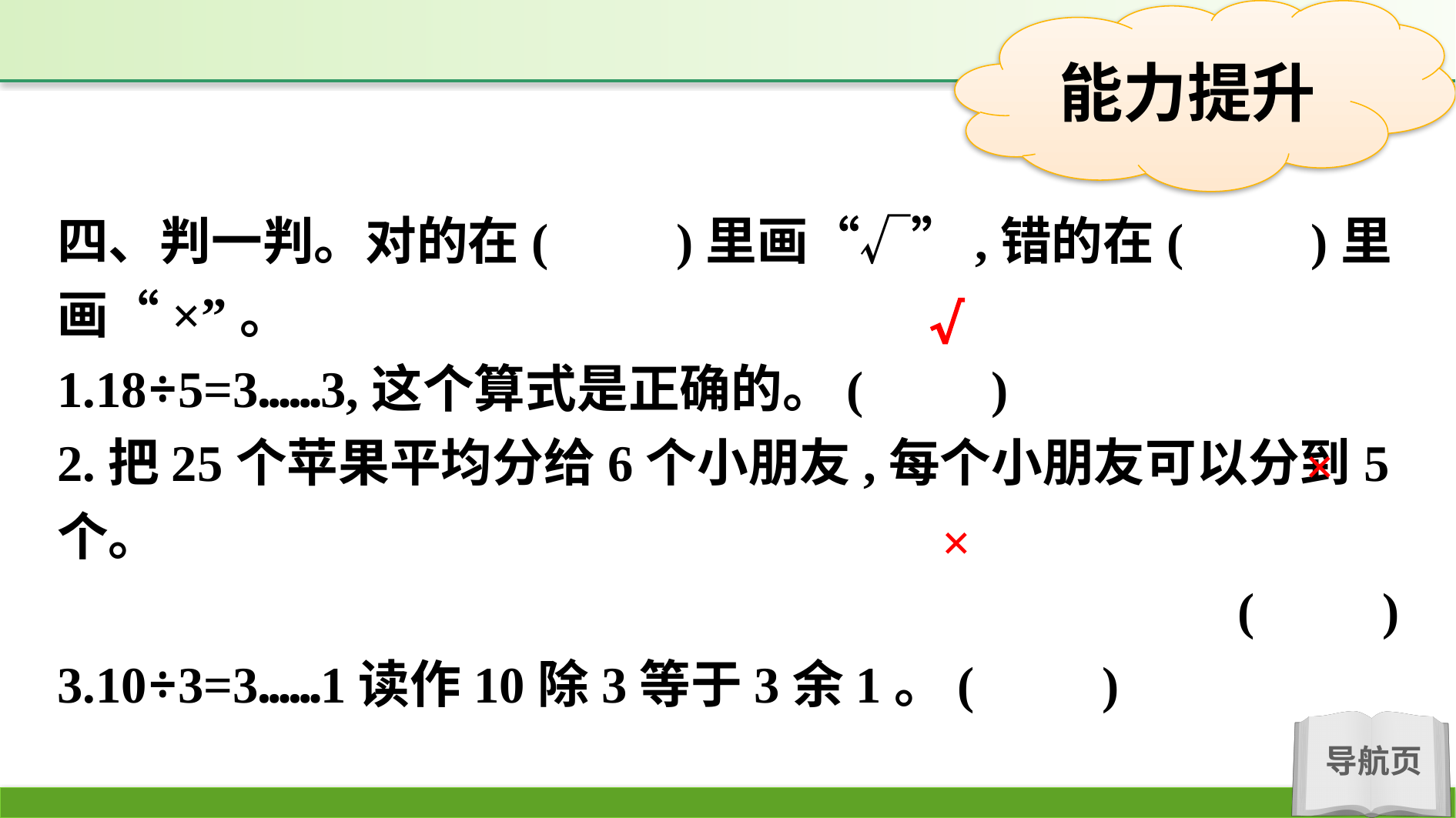

四、判一判。对的在(　　)里画“√”,错的在(　　)里画“×”。
1.18÷5=3……3,这个算式是正确的。(　　)
2.把25个苹果平均分给6个小朋友,每个小朋友可以分到5个。
(　　)
3.10÷3=3……1读作10除3等于3余1。(　　)
√
×
×